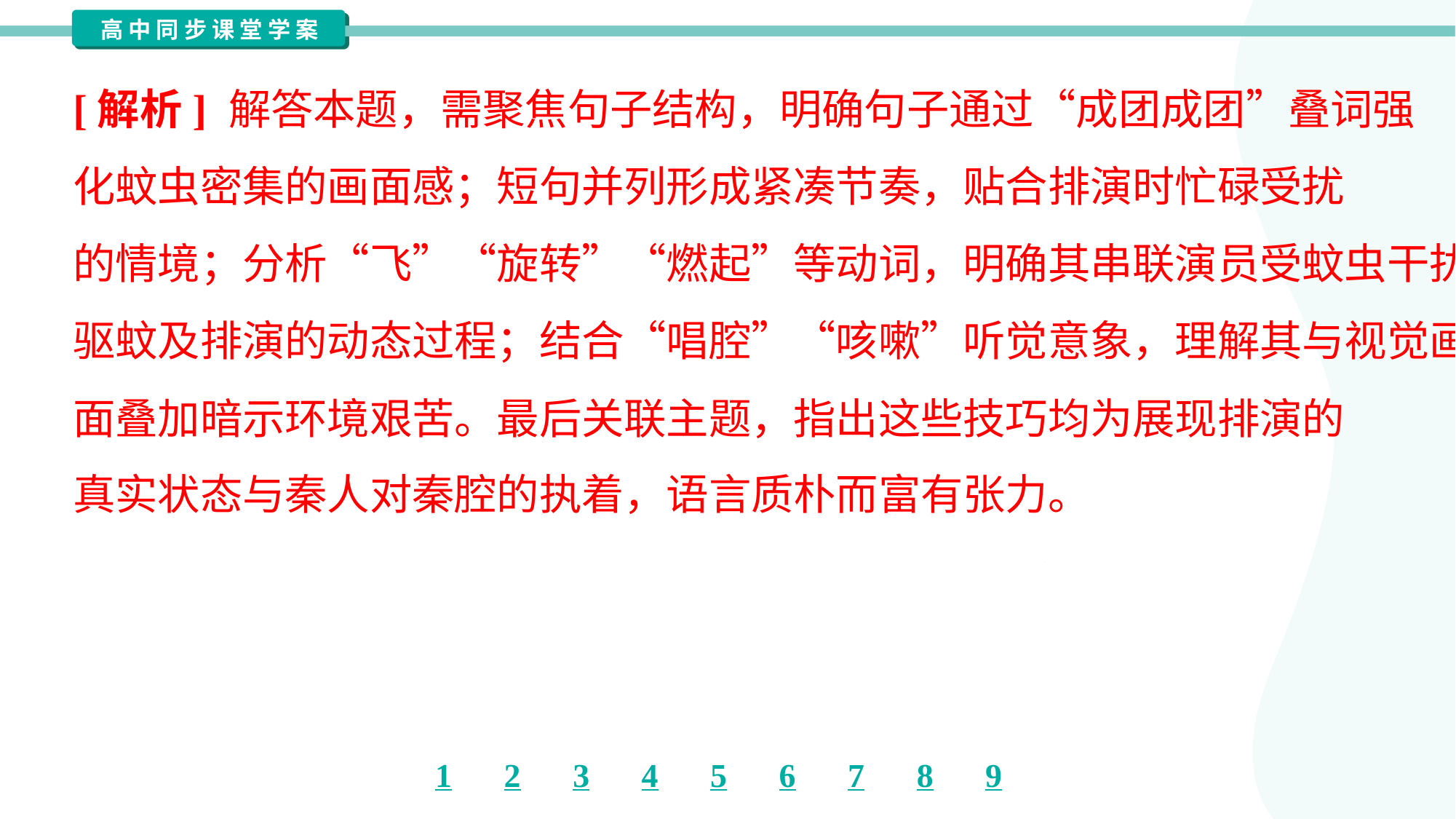

[解析] 解答本题，需聚焦句子结构，明确句子通过“成团成团”叠词强
化蚊虫密集的画面感；短句并列形成紧凑节奏，贴合排演时忙碌受扰
的情境；分析“飞”“旋转”“燃起”等动词，明确其串联演员受蚊虫干扰、
驱蚊及排演的动态过程；结合“唱腔”“咳嗽”听觉意象，理解其与视觉画
面叠加暗示环境艰苦。最后关联主题，指出这些技巧均为展现排演的
真实状态与秦人对秦腔的执着，语言质朴而富有张力。